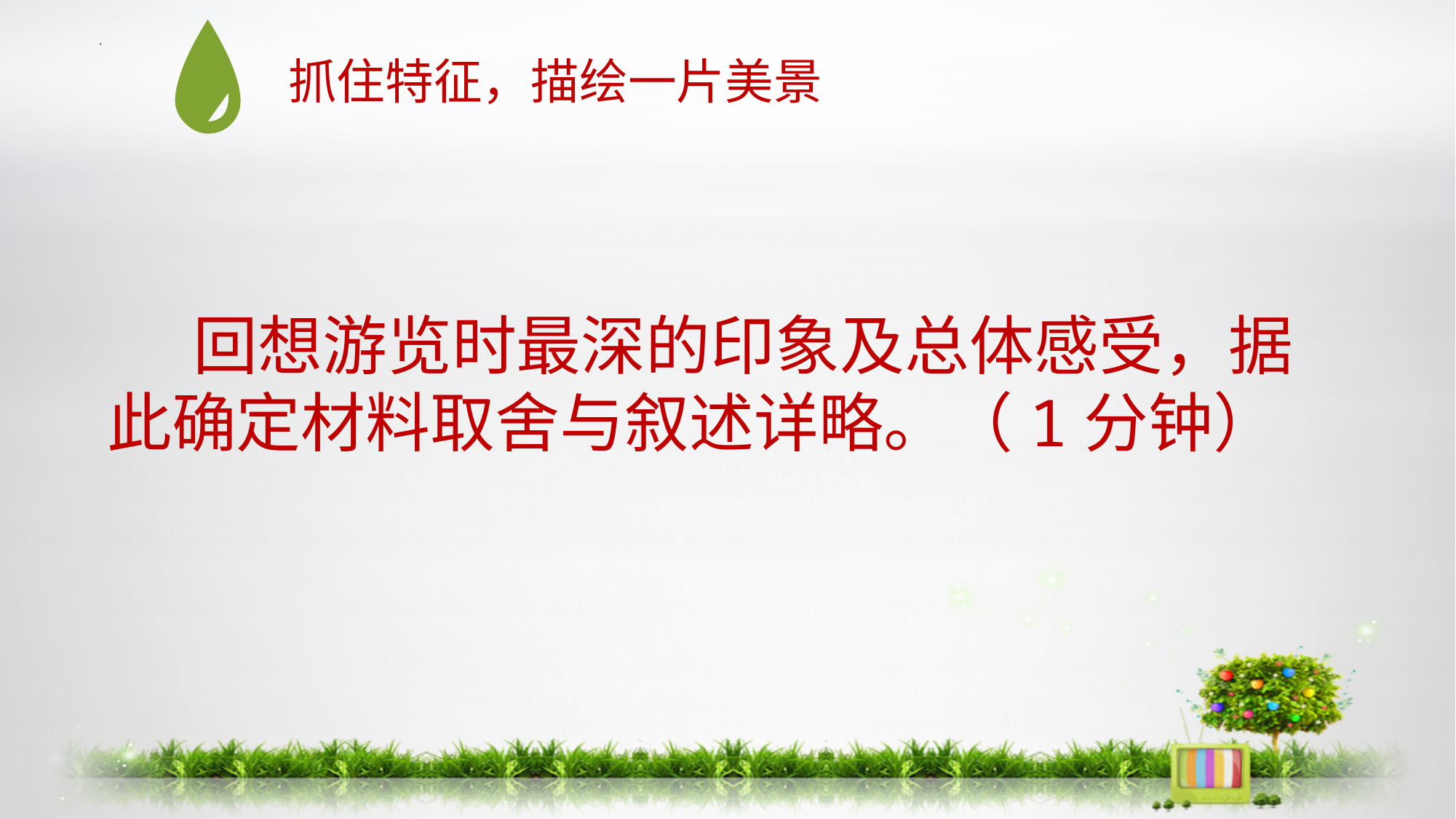

抓住特征，描绘一片美景
回想游览时最深的印象及总体感受，据此确定材料取舍与叙述详略。（1分钟）